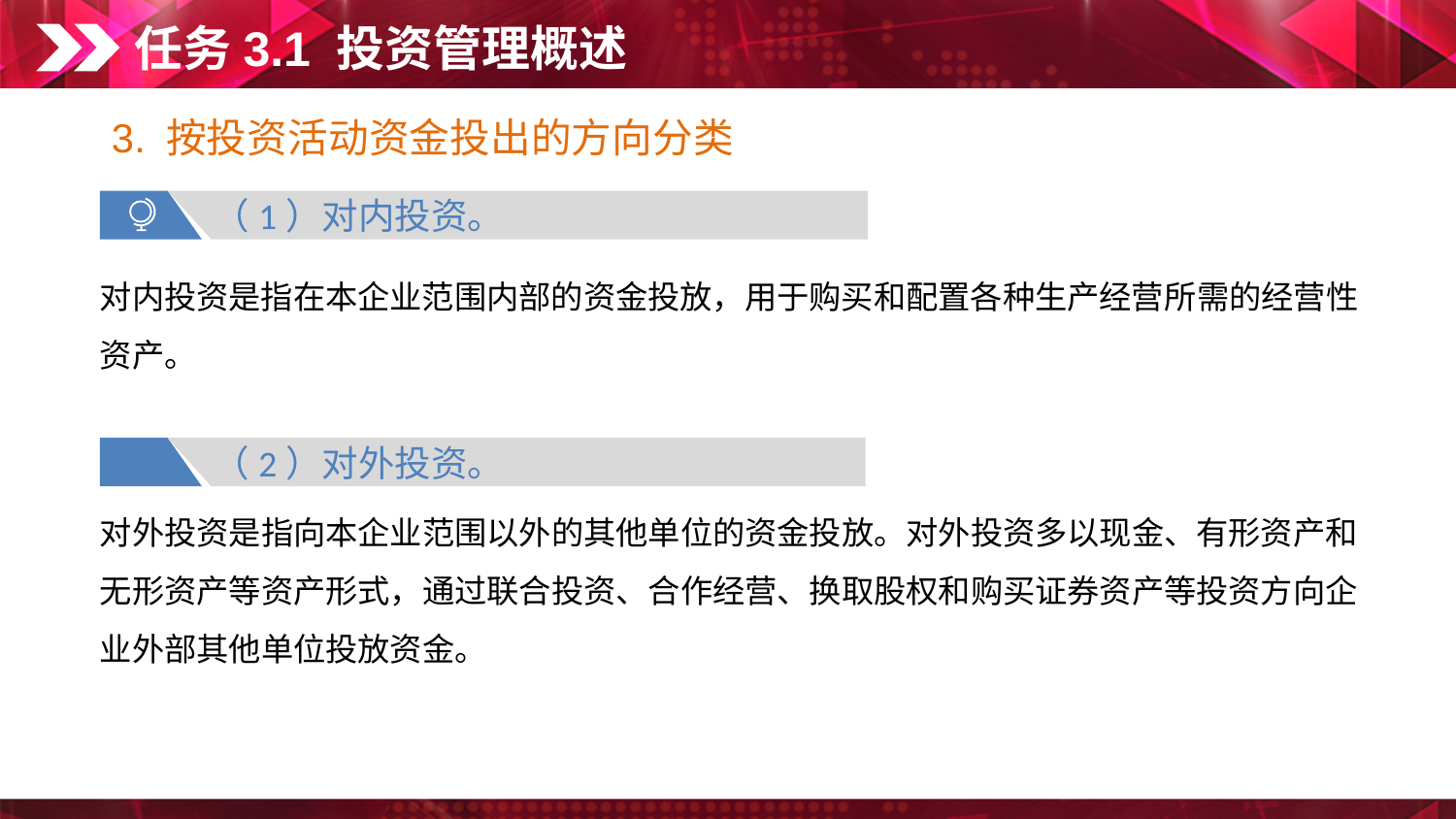

任务3.1 投资管理概述

3. 按投资活动资金投出的方向分类

（1）对内投资。

对内投资是指在本企业范围内部的资金投放，用于购买和配置各种生产经营所需的经营性资产。

（2）对外投资。
对外投资是指向本企业范围以外的其他单位的资金投放。对外投资多以现金、有形资产和无形资产等资产形式，通过联合投资、合作经营、换取股权和购买证券资产等投资方向企业外部其他单位投放资金。